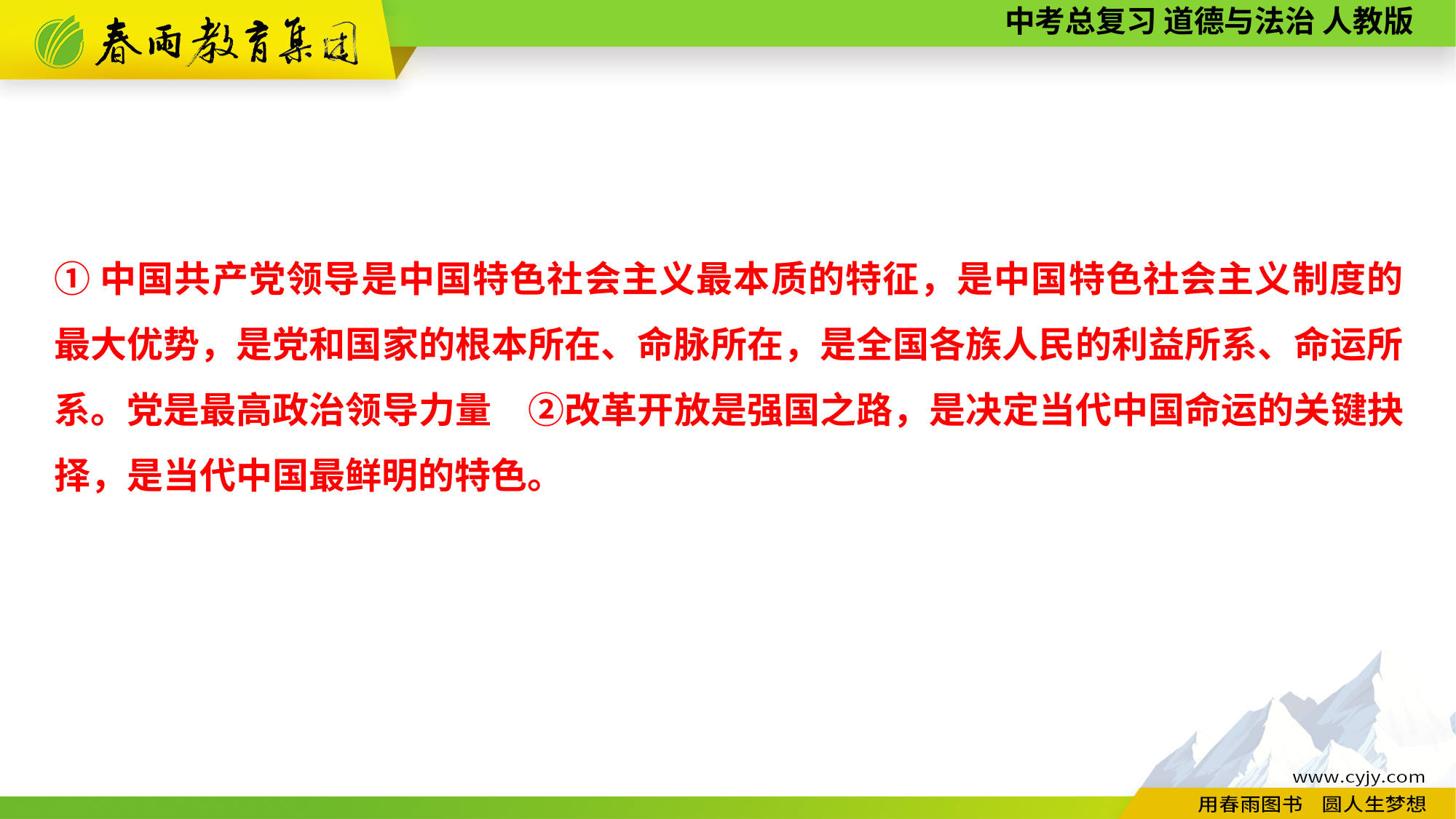

①中国共产党领导是中国特色社会主义最本质的特征，是中国特色社会主义制度的最大优势，是党和国家的根本所在、命脉所在，是全国各族人民的利益所系、命运所系。党是最高政治领导力量　②改革开放是强国之路，是决定当代中国命运的关键抉择，是当代中国最鲜明的特色。